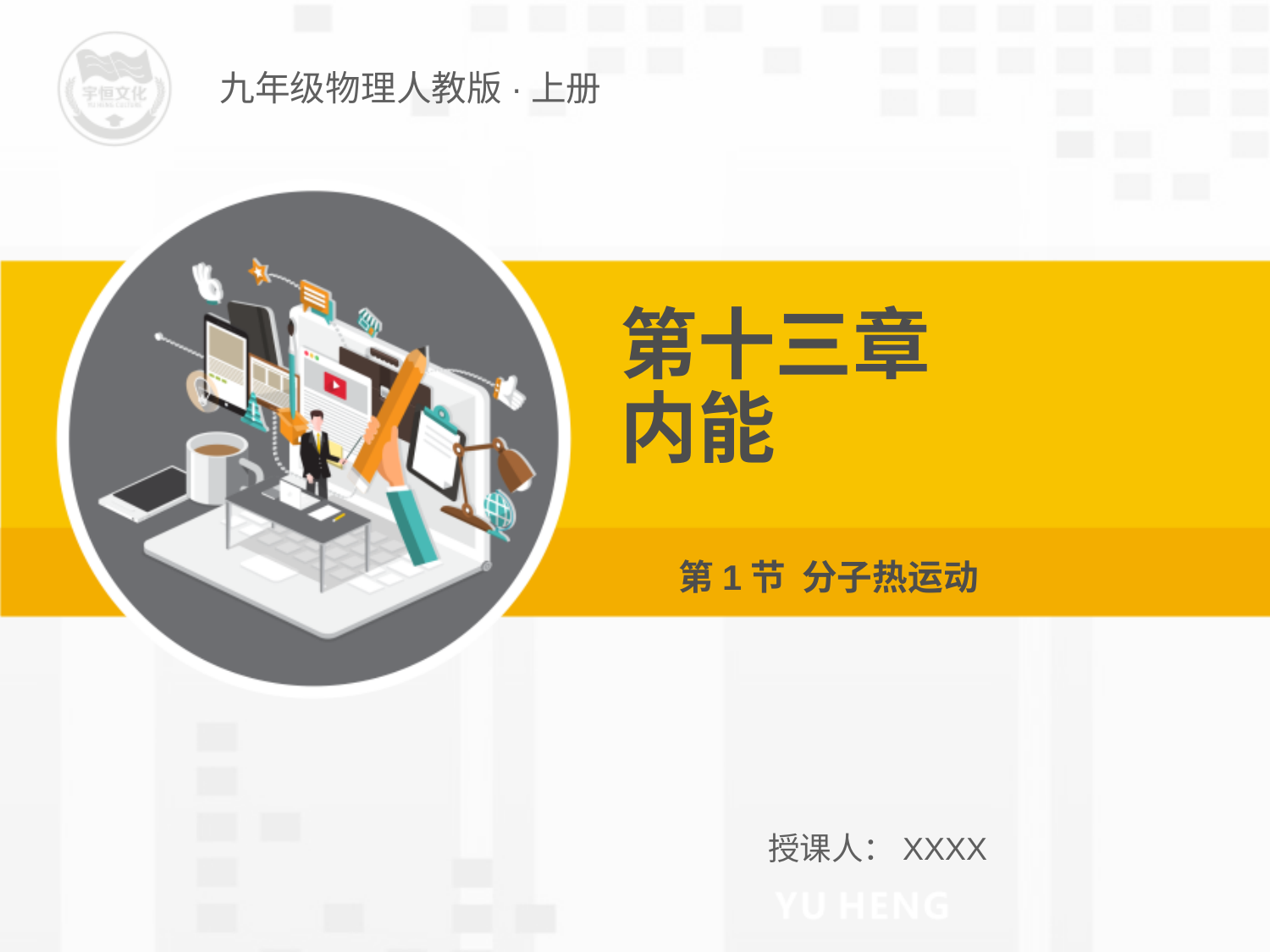

九年级物理人教版·上册
# 第十三章 内能
第1节  分子热运动

授课人：XXXX